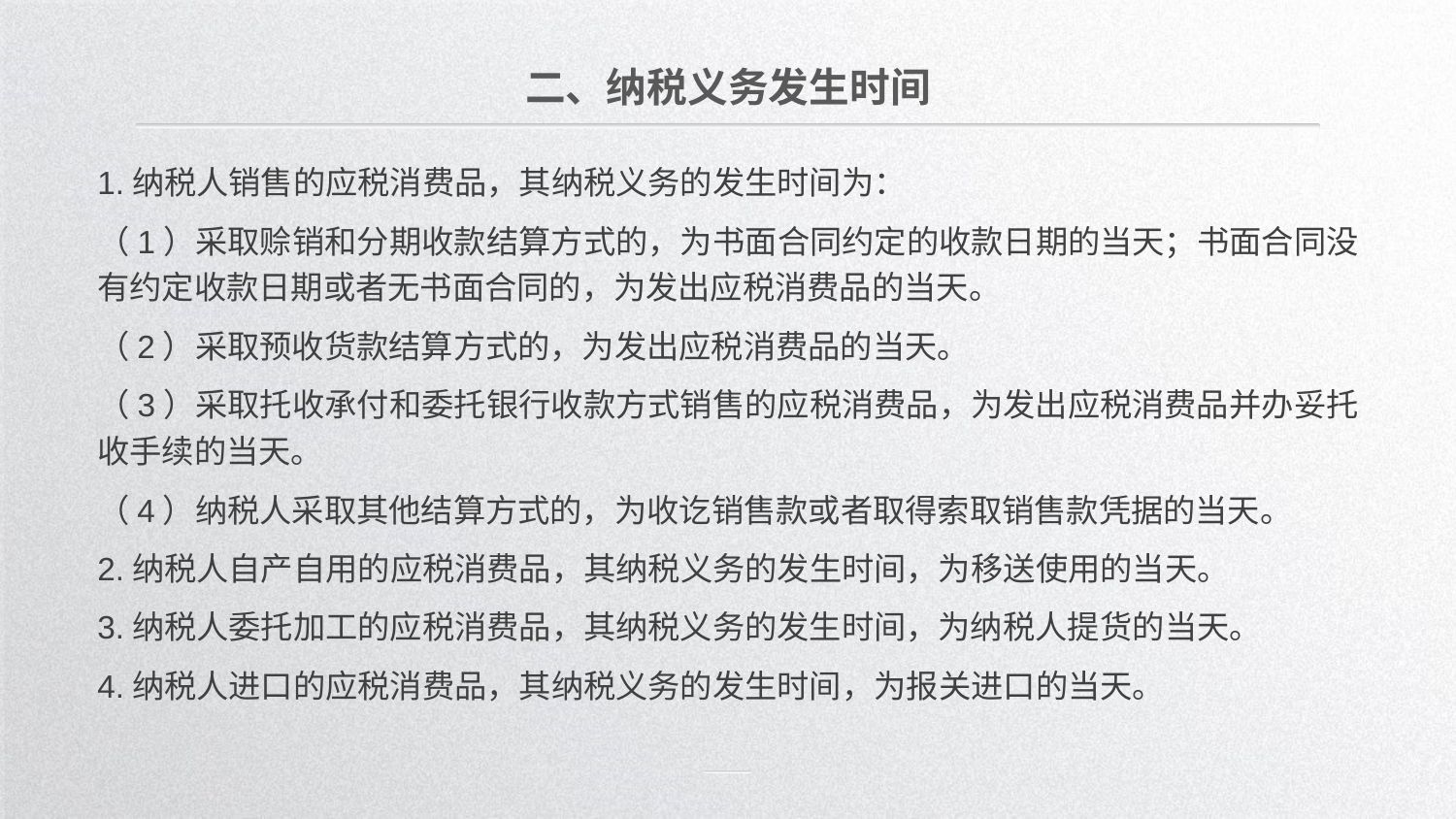

二、纳税义务发生时间
1.纳税人销售的应税消费品，其纳税义务的发生时间为：
（1）采取赊销和分期收款结算方式的，为书面合同约定的收款日期的当天；书面合同没有约定收款日期或者无书面合同的，为发出应税消费品的当天。
（2）采取预收货款结算方式的，为发出应税消费品的当天。
（3）采取托收承付和委托银行收款方式销售的应税消费品，为发出应税消费品并办妥托收手续的当天。
（4）纳税人采取其他结算方式的，为收讫销售款或者取得索取销售款凭据的当天。
2.纳税人自产自用的应税消费品，其纳税义务的发生时间，为移送使用的当天。
3.纳税人委托加工的应税消费品，其纳税义务的发生时间，为纳税人提货的当天。
4.纳税人进口的应税消费品，其纳税义务的发生时间，为报关进口的当天。